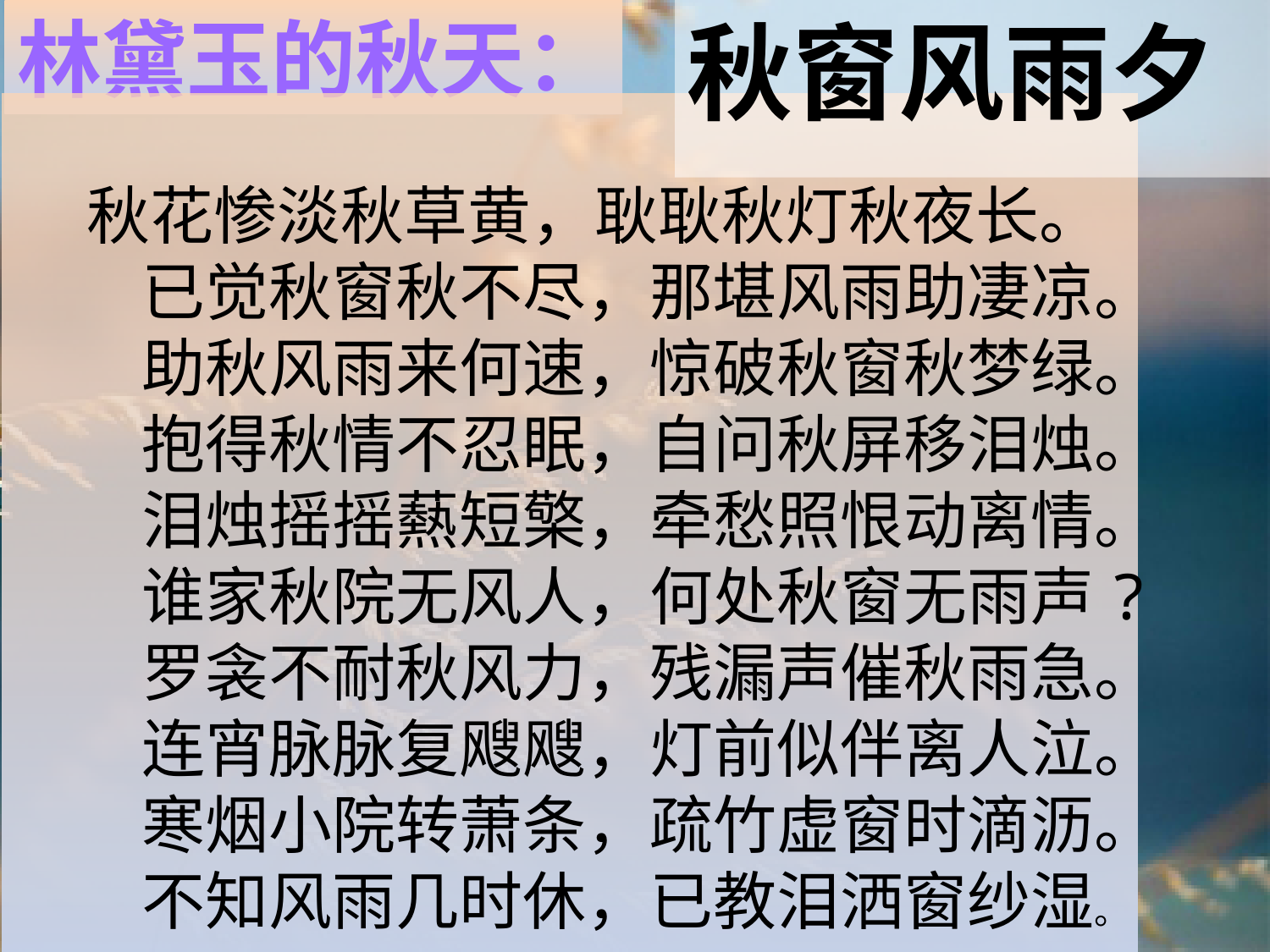

林黛玉的秋天：
秋窗风雨夕

    秋花惨淡秋草黄，耿耿秋灯秋夜长。
　　已觉秋窗秋不尽，那堪风雨助凄凉。
　　助秋风雨来何速，惊破秋窗秋梦绿。
　　抱得秋情不忍眠，自问秋屏移泪烛。
　　泪烛摇摇爇短檠，牵愁照恨动离情。
　　谁家秋院无风人，何处秋窗无雨声?
　　罗衾不耐秋风力，残漏声催秋雨急。
　　连宵脉脉复飕飕，灯前似伴离人泣。
　　寒烟小院转萧条，疏竹虚窗时滴沥。
　　不知风雨几时休，已教泪洒窗纱湿。